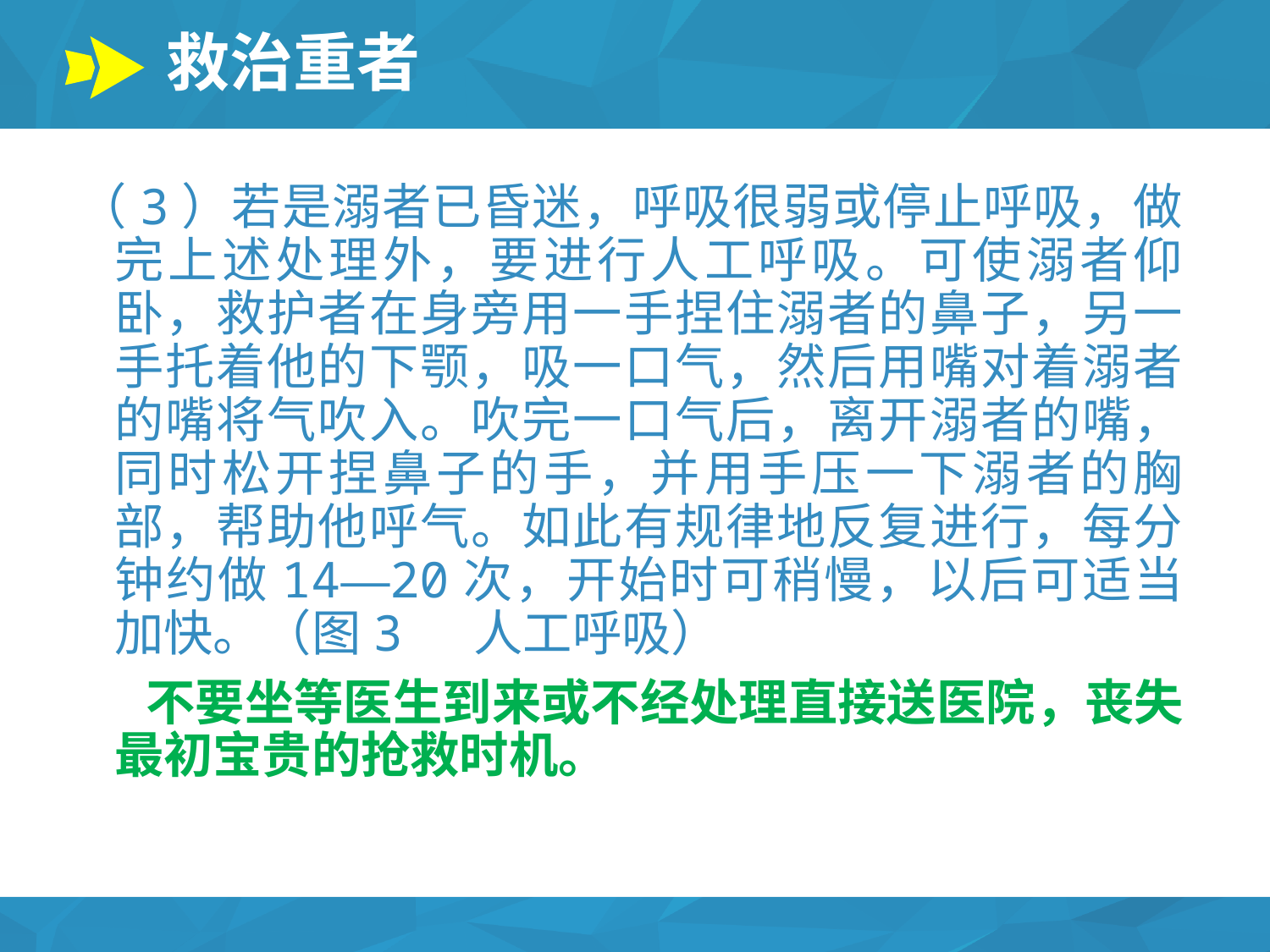

救治重者
（3）若是溺者已昏迷，呼吸很弱或停止呼吸，做完上述处理外，要进行人工呼吸。可使溺者仰卧，救护者在身旁用一手捏住溺者的鼻子，另一手托着他的下颚，吸一口气，然后用嘴对着溺者的嘴将气吹入。吹完一口气后，离开溺者的嘴，同时松开捏鼻子的手，并用手压一下溺者的胸部，帮助他呼气。如此有规律地反复进行，每分钟约做14—20次，开始时可稍慢，以后可适当加快。（图3  人工呼吸）
     不要坐等医生到来或不经处理直接送医院，丧失最初宝贵的抢救时机。